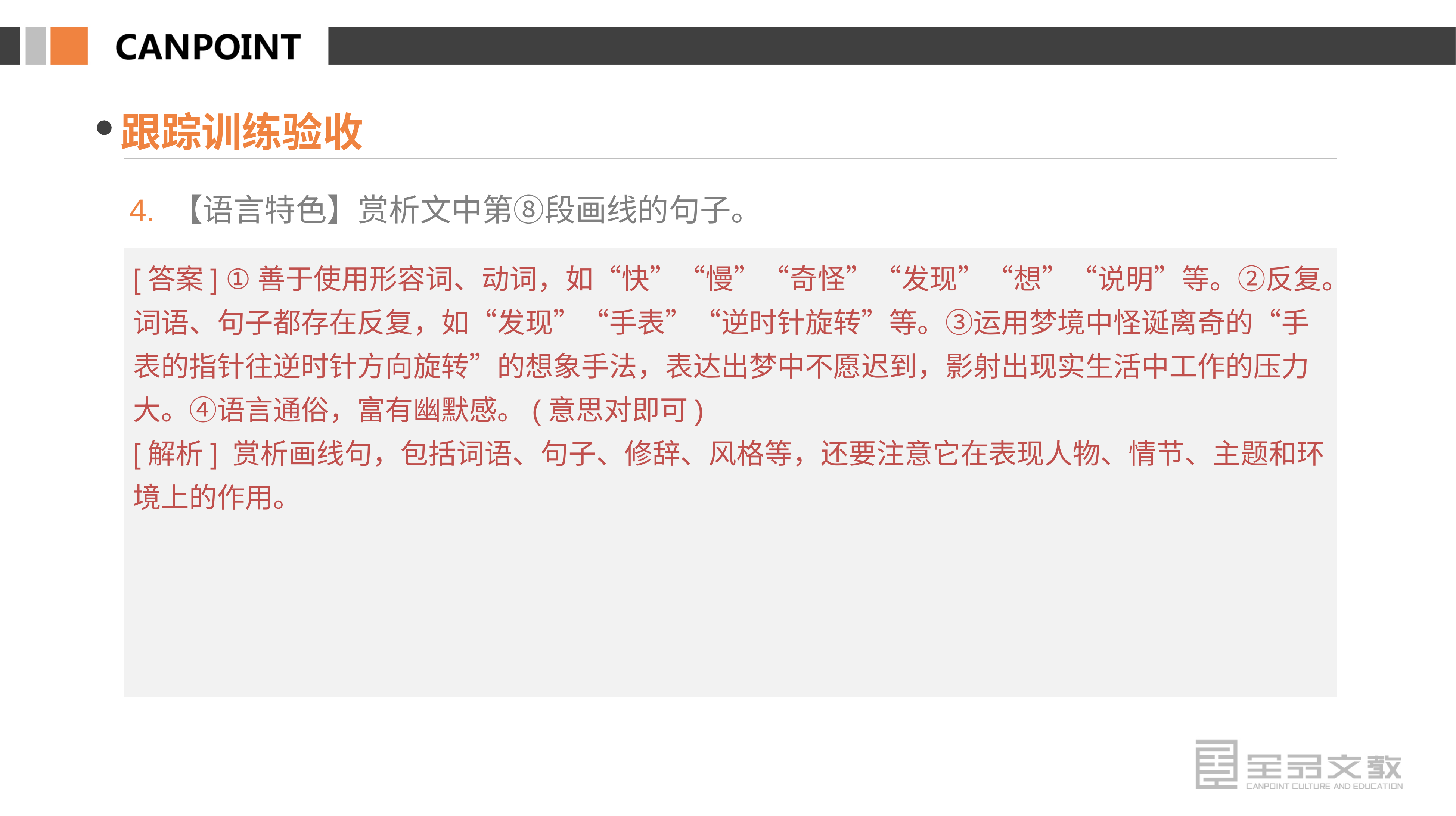

跟踪训练验收

4. 【语言特色】赏析文中第⑧段画线的句子。

[答案] ①善于使用形容词、动词，如“快”“慢”“奇怪”“发现”“想”“说明”等。②反复。词语、句子都存在反复，如“发现”“手表”“逆时针旋转”等。③运用梦境中怪诞离奇的“手表的指针往逆时针方向旋转”的想象手法，表达出梦中不愿迟到，影射出现实生活中工作的压力大。④语言通俗，富有幽默感。(意思对即可)
[解析] 赏析画线句，包括词语、句子、修辞、风格等，还要注意它在表现人物、情节、主题和环境上的作用。